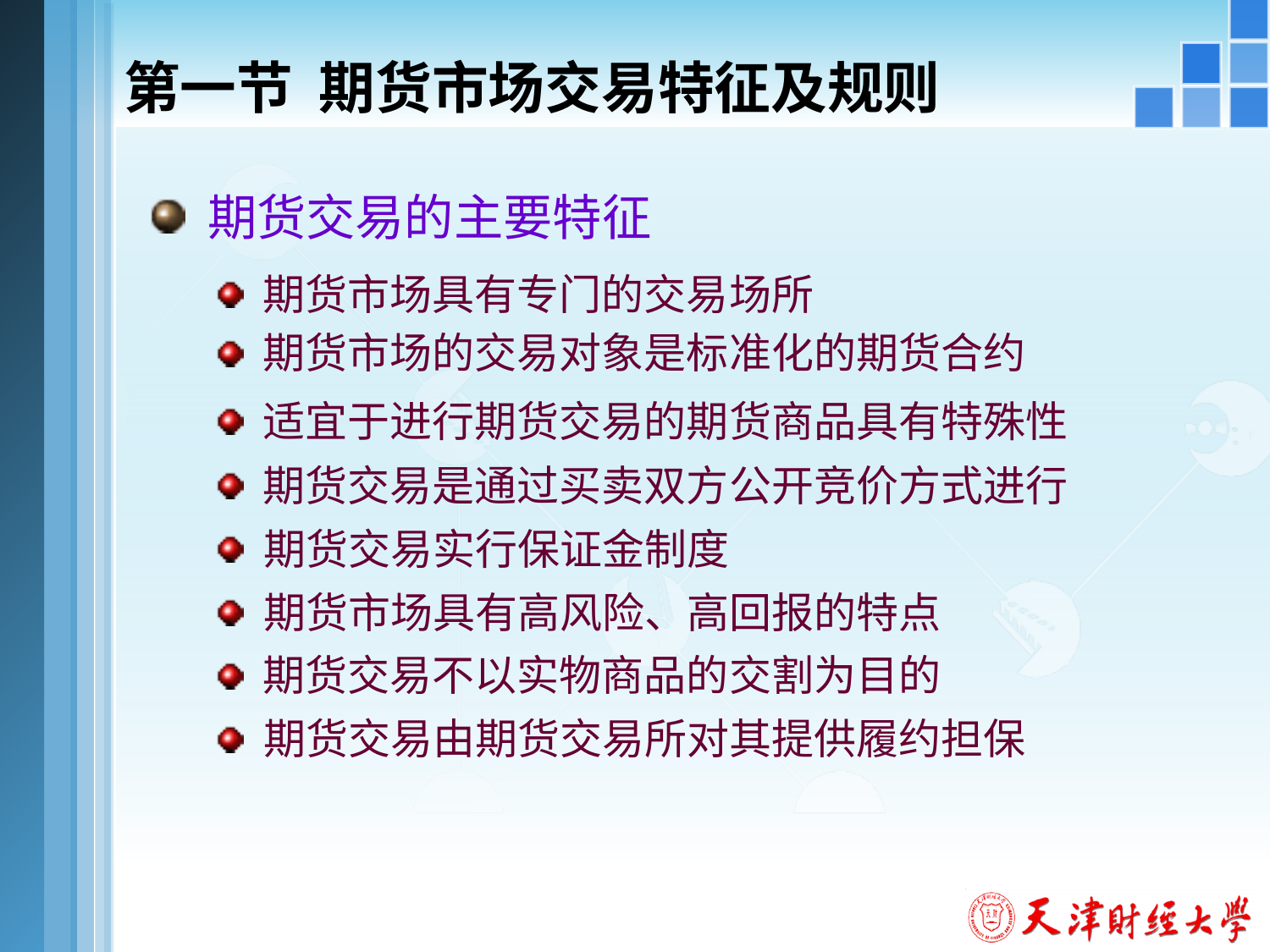

# 第一节  期货市场交易特征及规则
 期货交易的主要特征
 期货市场具有专门的交易场所
 期货市场的交易对象是标准化的期货合约
 适宜于进行期货交易的期货商品具有特殊性
 期货交易是通过买卖双方公开竞价方式进行
 期货交易实行保证金制度
 期货市场具有高风险、高回报的特点
 期货交易不以实物商品的交割为目的
 期货交易由期货交易所对其提供履约担保